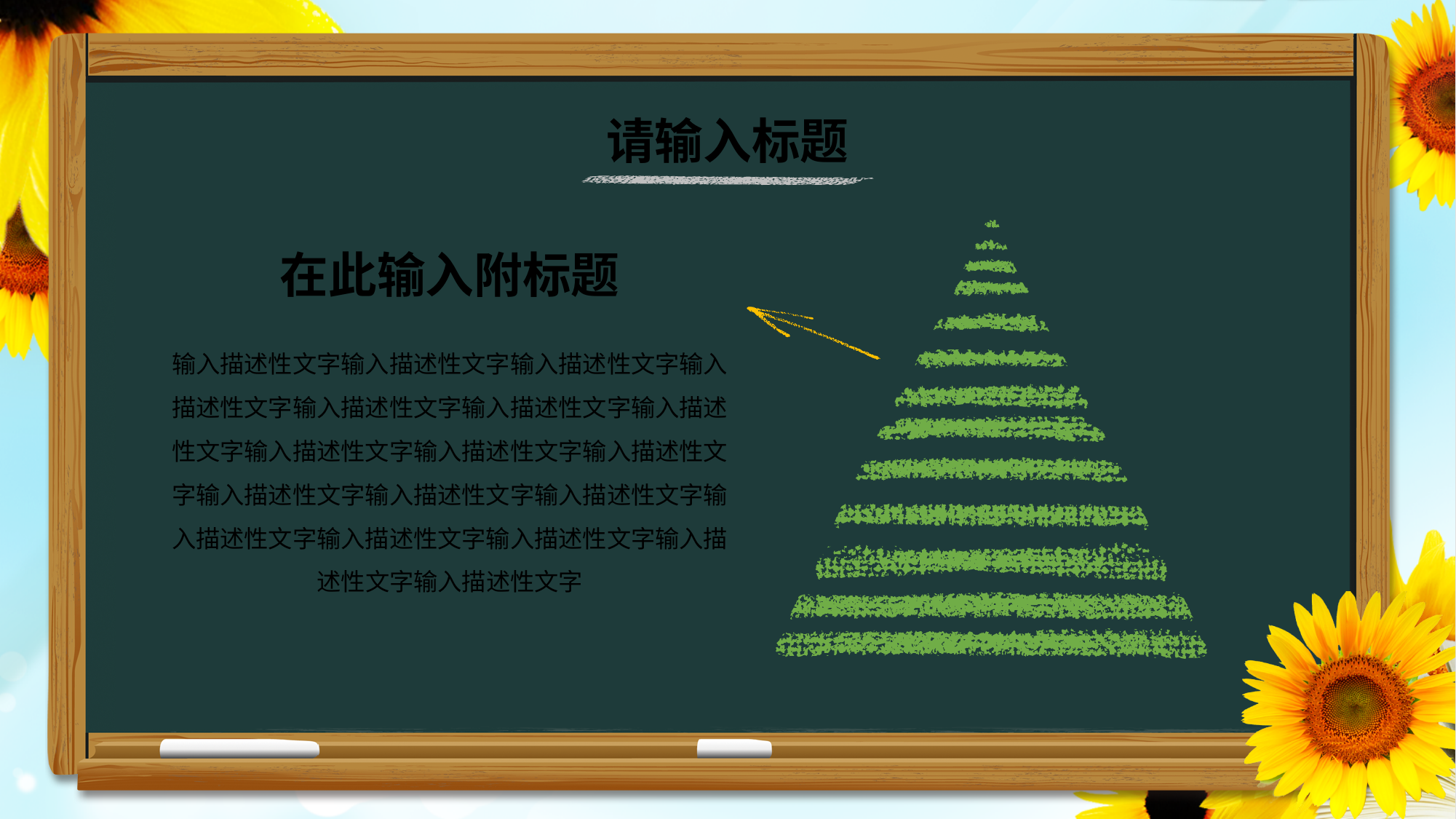

请输入标题

在此输入附标题

输入描述性文字输入描述性文字输入描述性文字输入描述性文字输入描述性文字输入描述性文字输入描述性文字输入描述性文字输入描述性文字输入描述性文字输入描述性文字输入描述性文字输入描述性文字输入描述性文字输入描述性文字输入描述性文字输入描述性文字输入描述性文字